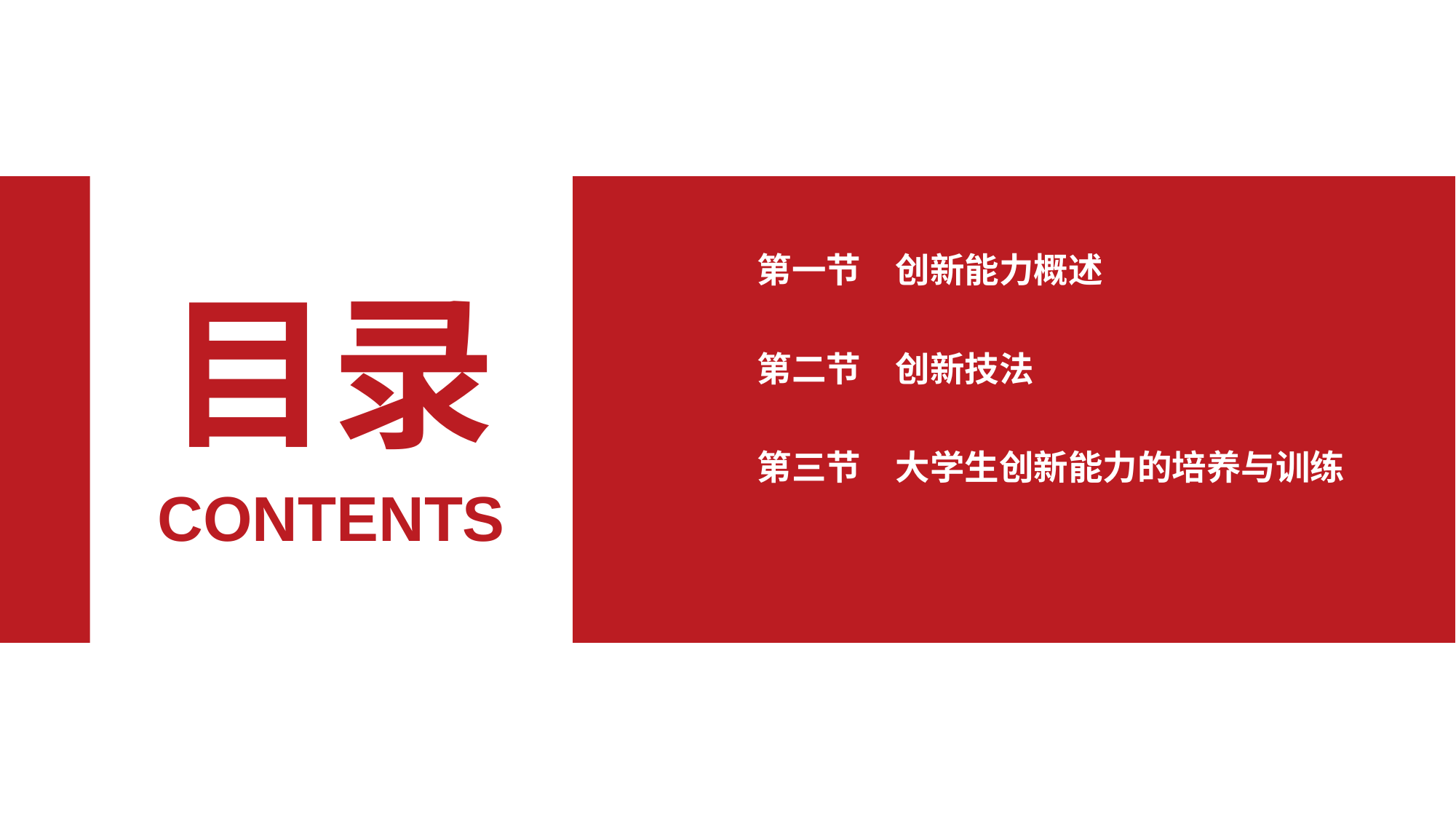

第一节　创新能力概述
目录
第二节　创新技法
第三节　大学生创新能力的培养与训练
CONTENTS